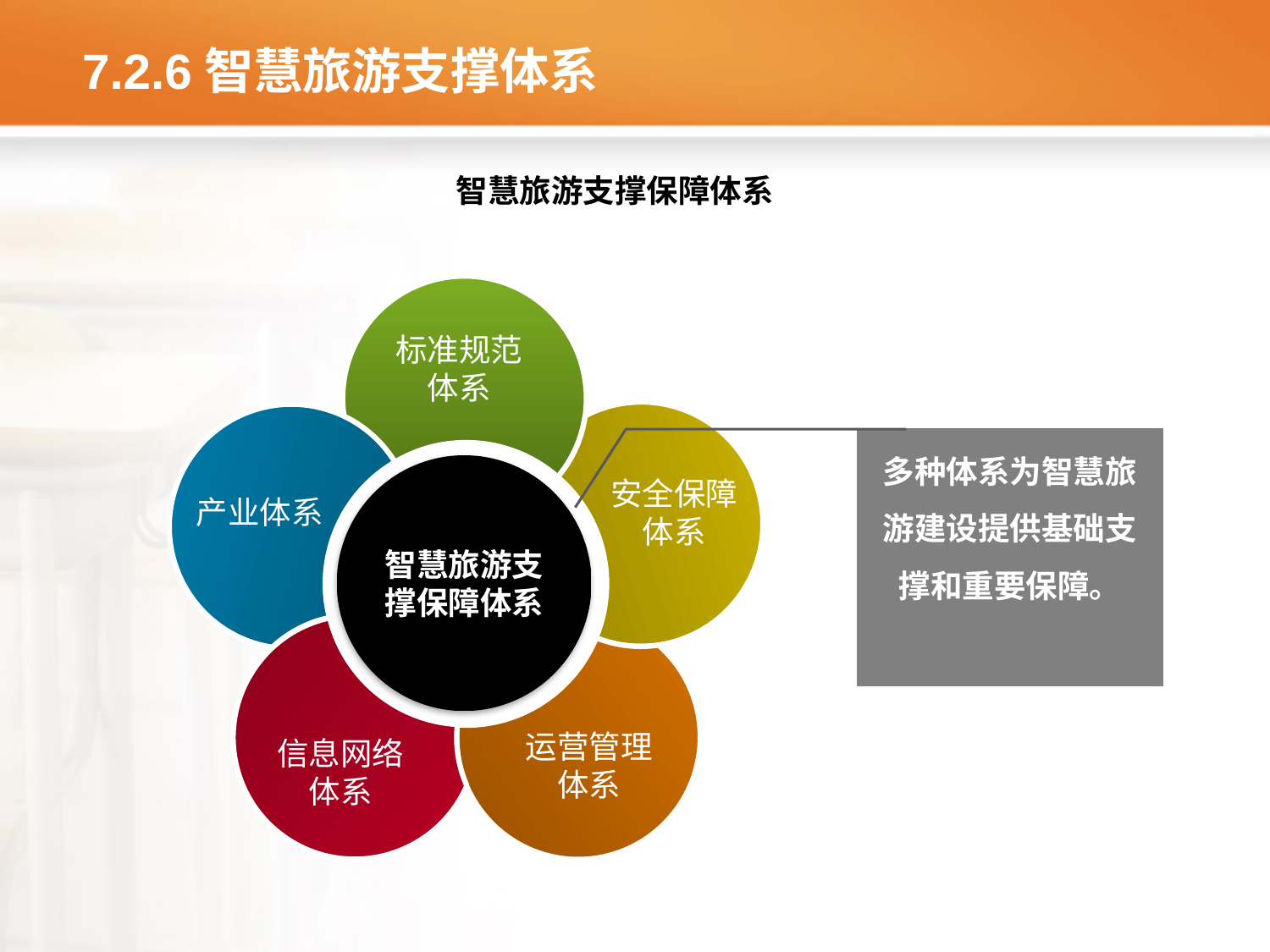

# 7.2.6智慧旅游支撑体系
智慧旅游支撑保障体系

智慧旅游支撑保障体系
标准规范体系
安全保障体系
产业体系
运营管理体系
信息网络体系
多种体系为智慧旅游建设提供基础支撑和重要保障。